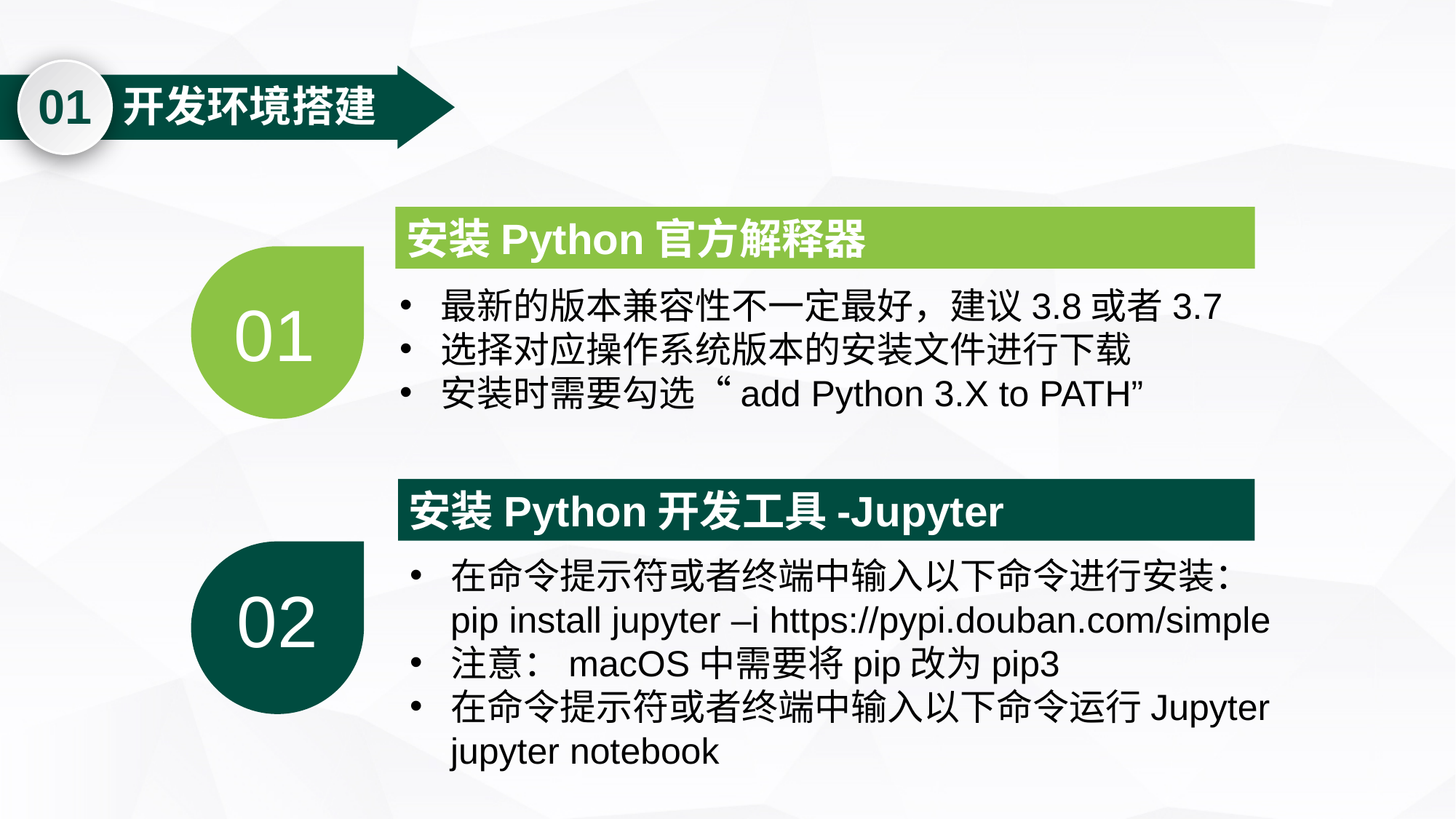

01
开发环境搭建
安装Python官方解释器

01
最新的版本兼容性不一定最好，建议3.8或者3.7
选择对应操作系统版本的安装文件进行下载
安装时需要勾选“add Python 3.X to PATH”
安装Python开发工具-Jupyter

02
在命令提示符或者终端中输入以下命令进行安装：
    pip install jupyter –i https://pypi.douban.com/simple
注意：macOS中需要将pip改为pip3
在命令提示符或者终端中输入以下命令运行Jupyter
    jupyter notebook